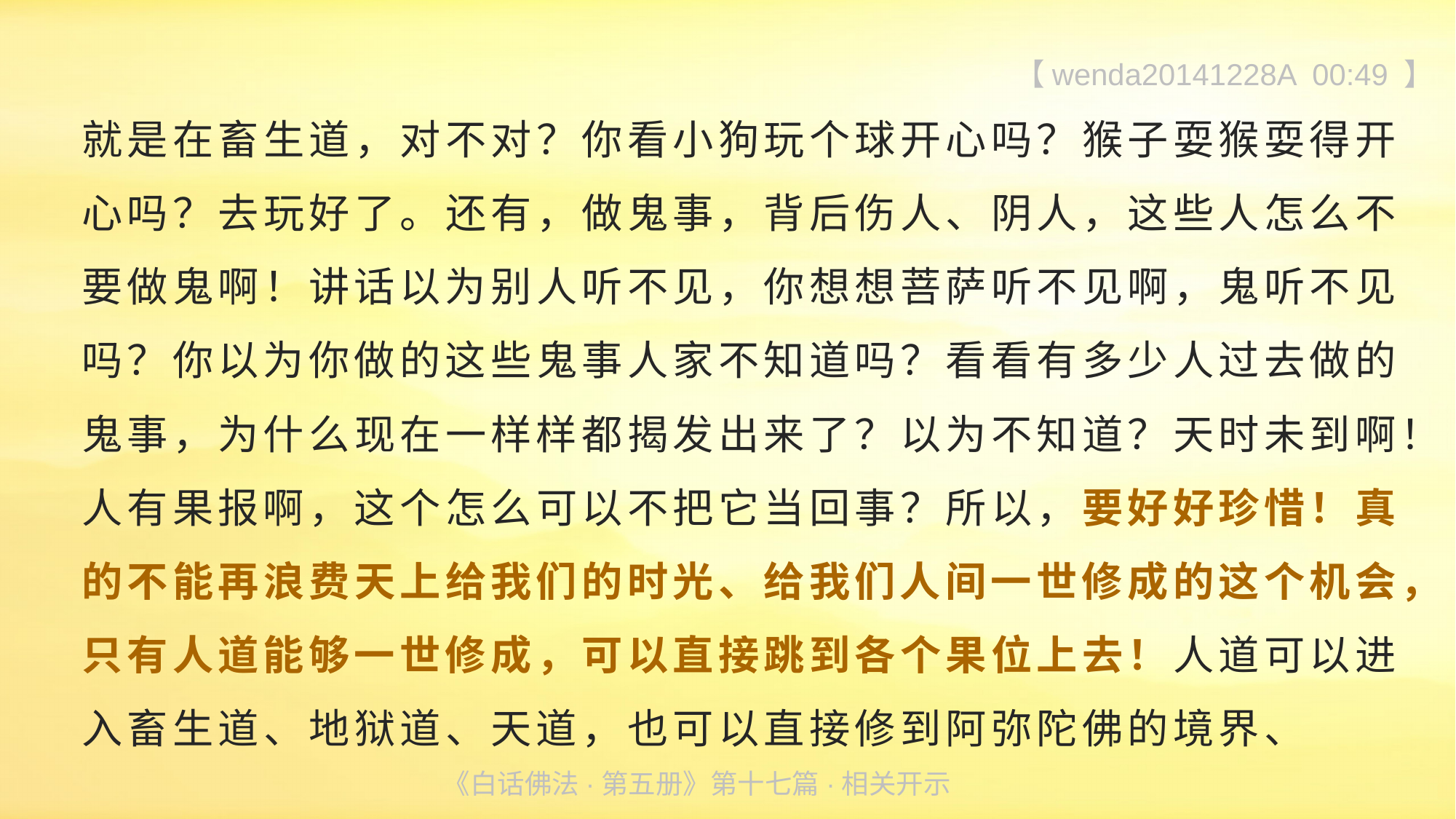

【wenda20141228A  00:49 】
就是在畜生道，对不对？你看小狗玩个球开心吗？猴子耍猴耍得开心吗？去玩好了。还有，做鬼事，背后伤人、阴人，这些人怎么不要做鬼啊！讲话以为别人听不见，你想想菩萨听不见啊，鬼听不见吗？你以为你做的这些鬼事人家不知道吗？看看有多少人过去做的鬼事，为什么现在一样样都揭发出来了？以为不知道？天时未到啊！人有果报啊，这个怎么可以不把它当回事？所以，要好好珍惜！真的不能再浪费天上给我们的时光、给我们人间一世修成的这个机会，只有人道能够一世修成，可以直接跳到各个果位上去！人道可以进入畜生道、地狱道、天道，也可以直接修到阿弥陀佛的境界、
《白话佛法·第五册》第十七篇·相关开示